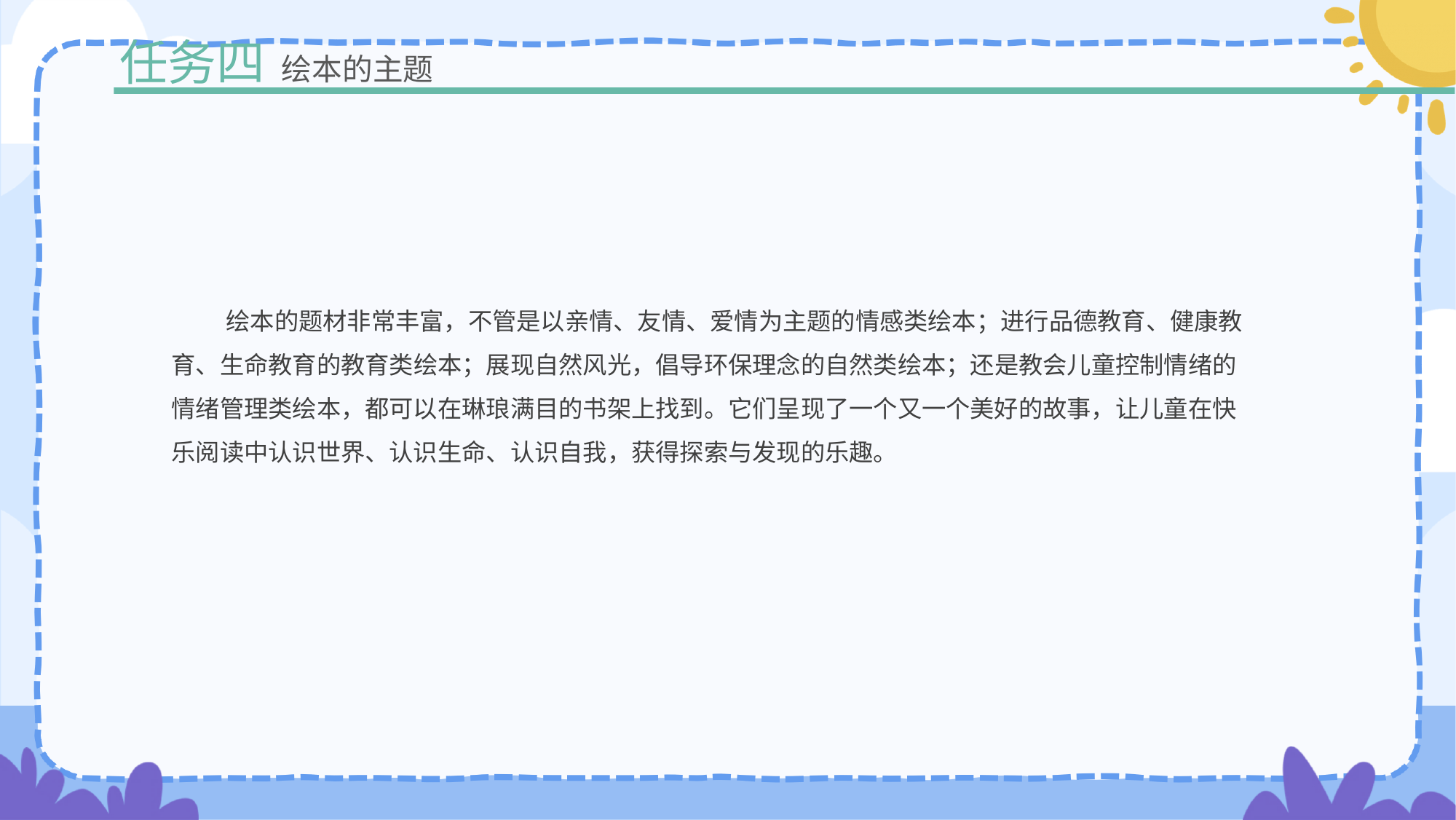

任务四
绘本的主题

绘本的题材非常丰富，不管是以亲情、友情、爱情为主题的情感类绘本；进行品德教育、健康教育、生命教育的教育类绘本；展现自然风光，倡导环保理念的自然类绘本；还是教会儿童控制情绪的情绪管理类绘本，都可以在琳琅满目的书架上找到。它们呈现了一个又一个美好的故事，让儿童在快乐阅读中认识世界、认识生命、认识自我，获得探索与发现的乐趣。